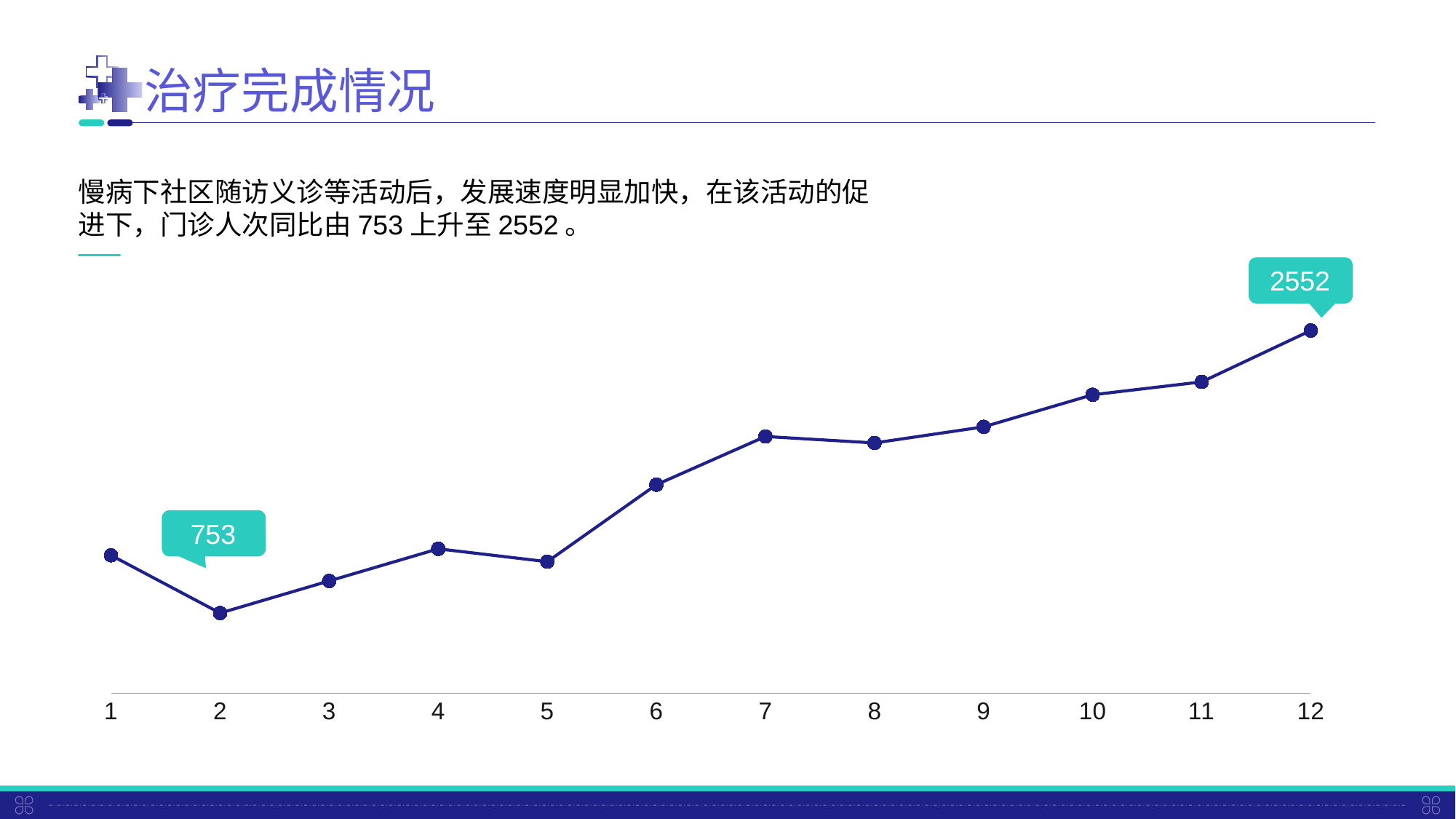

治疗完成情况
慢病下社区随访义诊等活动后，发展速度明显加快，在该活动的促进下，门诊人次同比由753上升至2552。

2552

### Chart

| Category | 治疗情况 |
|---|---|
| 1 | 4.3 |
| 2 | 2.5 |
| 3 | 3.5 |
| 4 | 4.5 |
| 5 | 4.1 |
| 6 | 6.5 |
| 7 | 8.0 |
| 8 | 7.8 |
| 9 | 8.3 |
| 10 | 9.3 |
| 11 | 9.7 |
| 12 | 11.3 |
753